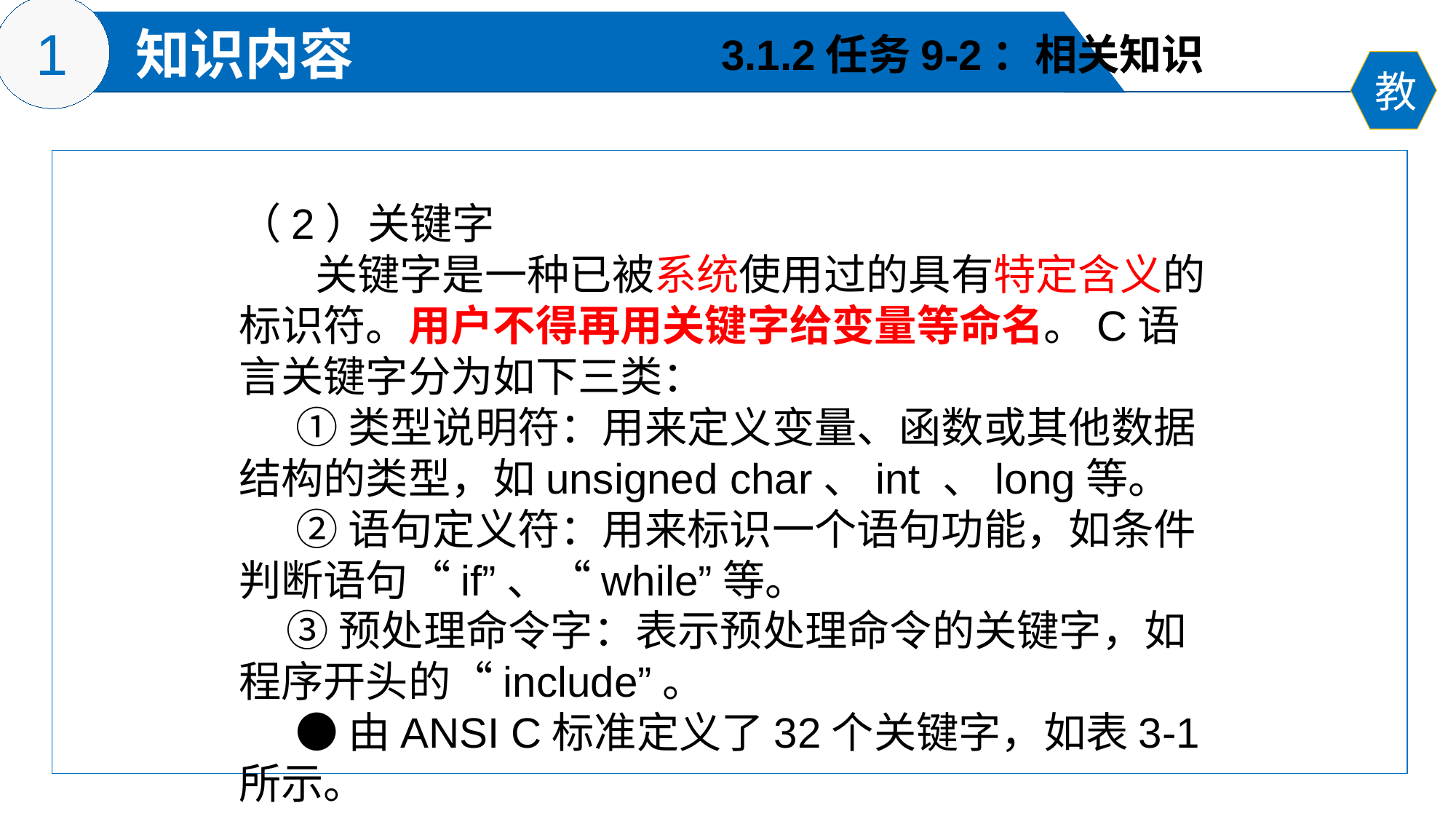

3.1.2任务9-2：相关知识

（2）关键字
       关键字是一种已被系统使用过的具有特定含义的标识符。用户不得再用关键字给变量等命名。C语言关键字分为如下三类：
      ①类型说明符：用来定义变量、函数或其他数据结构的类型，如unsigned char、int 、long等。
      ②语句定义符：用来标识一个语句功能，如条件判断语句“if”、“while”等。
     ③预处理命令字：表示预处理命令的关键字，如程序开头的“include”。
      ●由ANSI C标准定义了32个关键字，如表3-1所示。